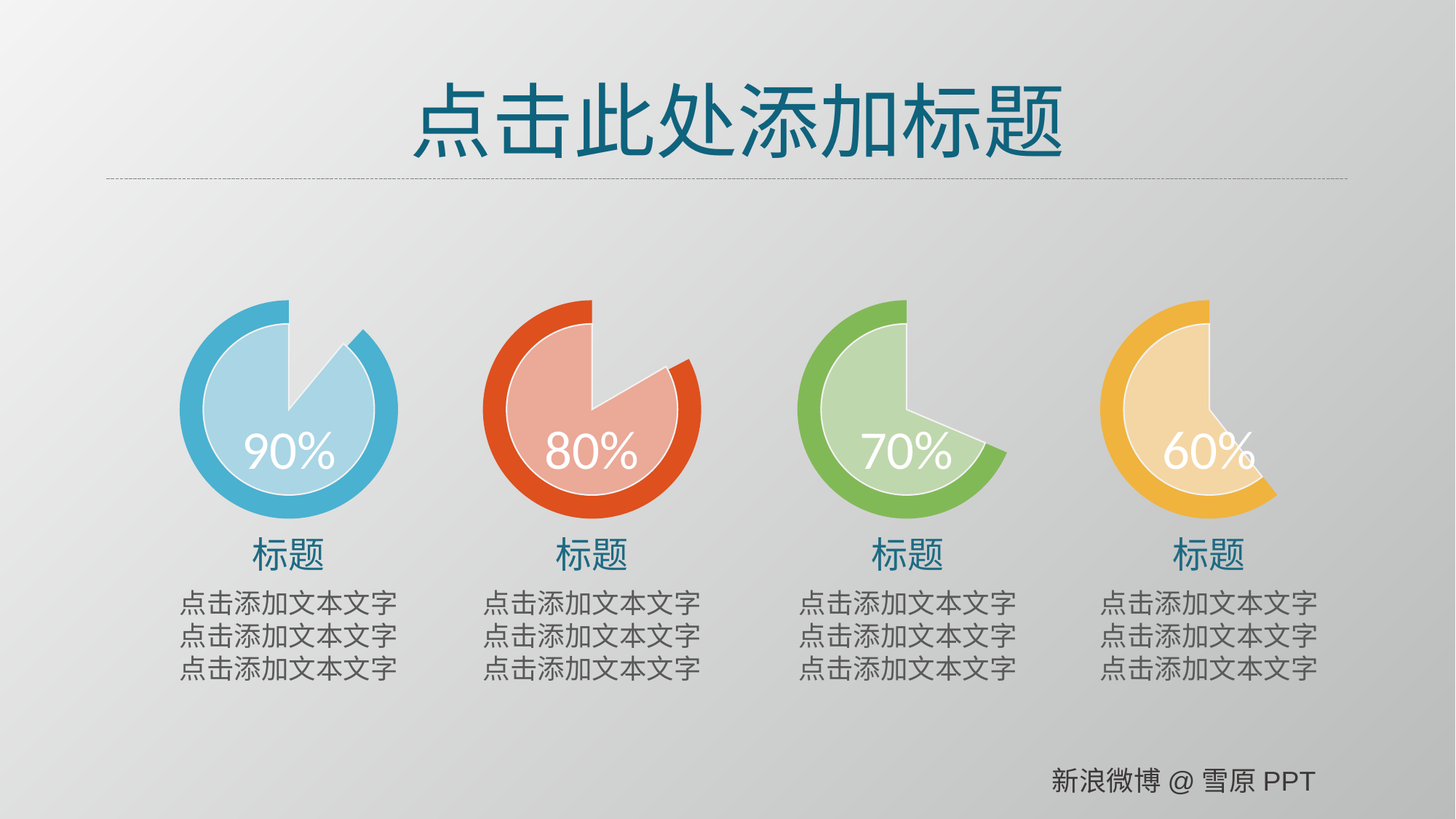

点击此处添加标题

90%

80%

70%

60%
标题
标题
标题
标题
点击添加文本文字
点击添加文本文字
点击添加文本文字
点击添加文本文字
点击添加文本文字
点击添加文本文字
点击添加文本文字
点击添加文本文字
点击添加文本文字
点击添加文本文字
点击添加文本文字
点击添加文本文字